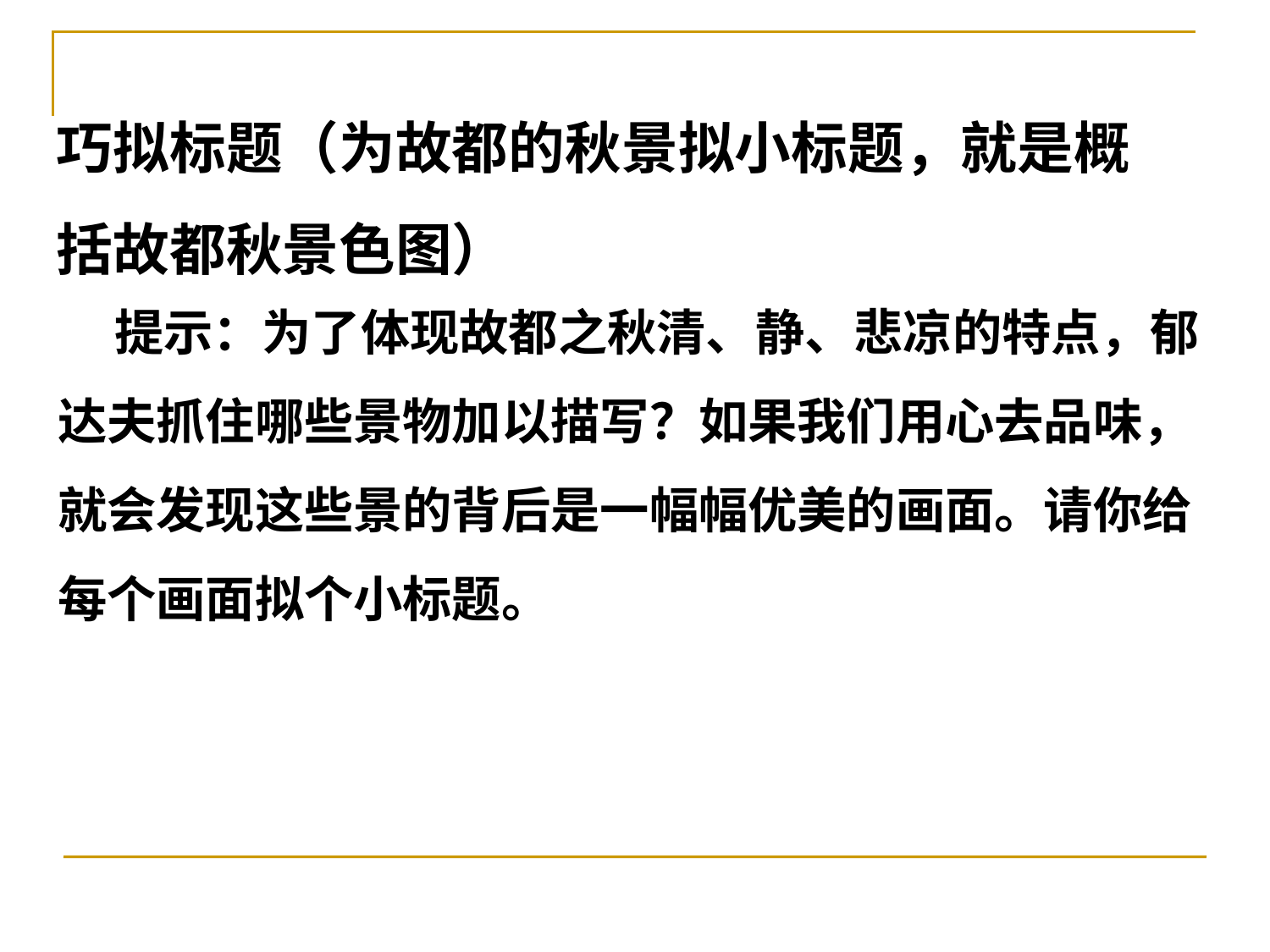

巧拟标题（为故都的秋景拟小标题，就是概括故都秋景色图）
    提示：为了体现故都之秋清、静、悲凉的特点，郁达夫抓住哪些景物加以描写？如果我们用心去品味，就会发现这些景的背后是一幅幅优美的画面。请你给每个画面拟个小标题。